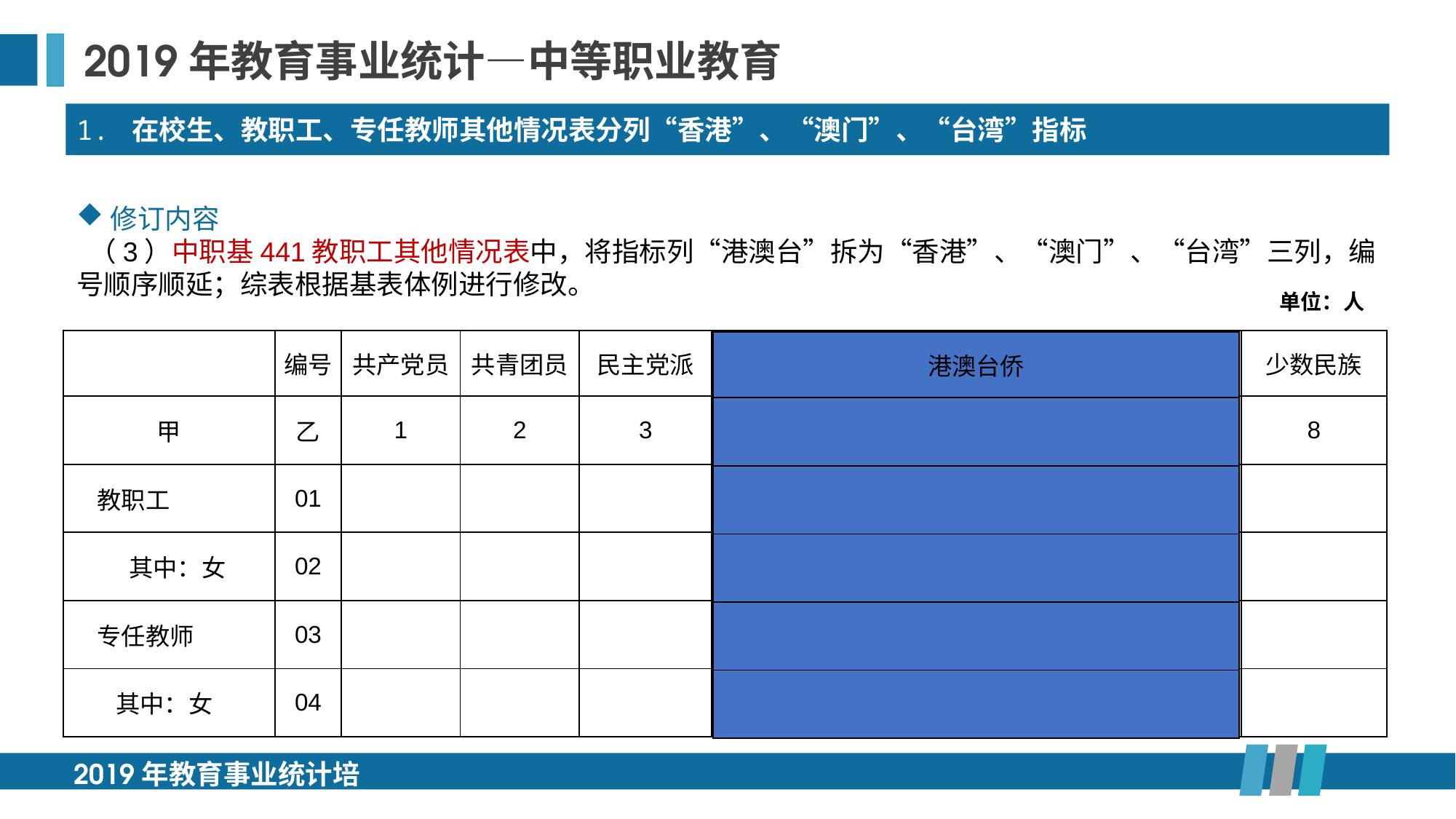

2019年教育事业统计—中等职业教育

1. 在校生、教职工、专任教师其他情况表分列“香港”、“澳门”、“台湾”指标
修订内容
 （3）中职基441教职工其他情况表中，将指标列“港澳台”拆为“香港”、“澳门”、“台湾”三列，编号顺序顺延；综表根据基表体例进行修改。
单位：人
|  | 编号 | 共产党员 | 共青团员 | 民主党派 | 香港 | 澳门 | 台湾 | 华侨 | 少数民族 |
| --- | --- | --- | --- | --- | --- | --- | --- | --- | --- |
| 甲 | 乙 | 1 | 2 | 3 | 4 | 5 | 6 | 7 | 8 |
| 教职工 | 01 |  |  |  |  |  |  |  |  |
| 其中：女 | 02 |  |  |  |  |  |  |  |  |
| 专任教师 | 03 |  |  |  |  |  |  |  |  |
| 其中：女 | 04 |  |  |  |  |  |  |  |  |
| 港澳台侨 |
| --- |
|  |
|  |
|  |
|  |
|  |

2019年教育事业统计培训